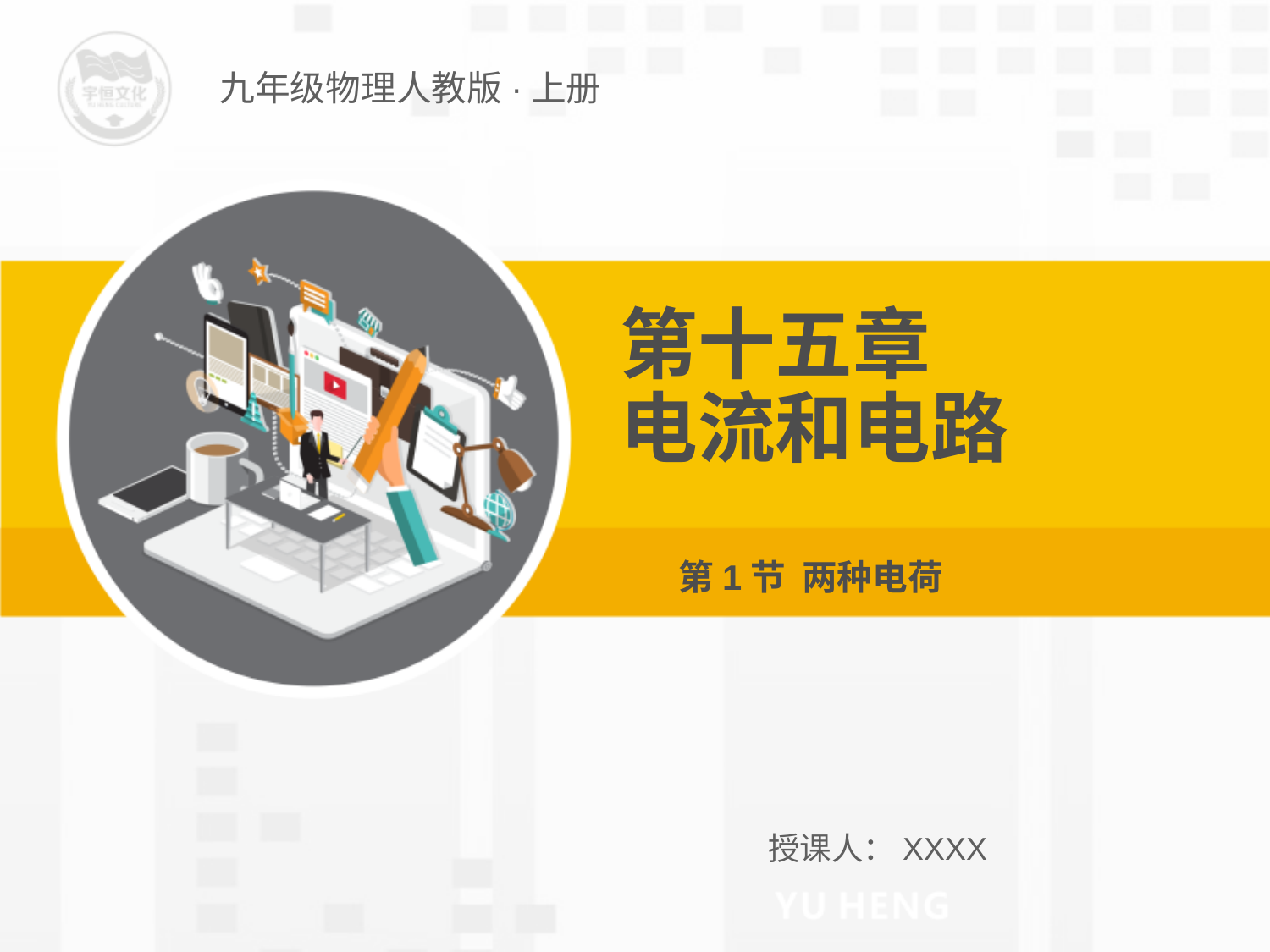

九年级物理人教版·上册
# 第十五章 电流和电路
第1节  两种电荷

授课人：XXXX